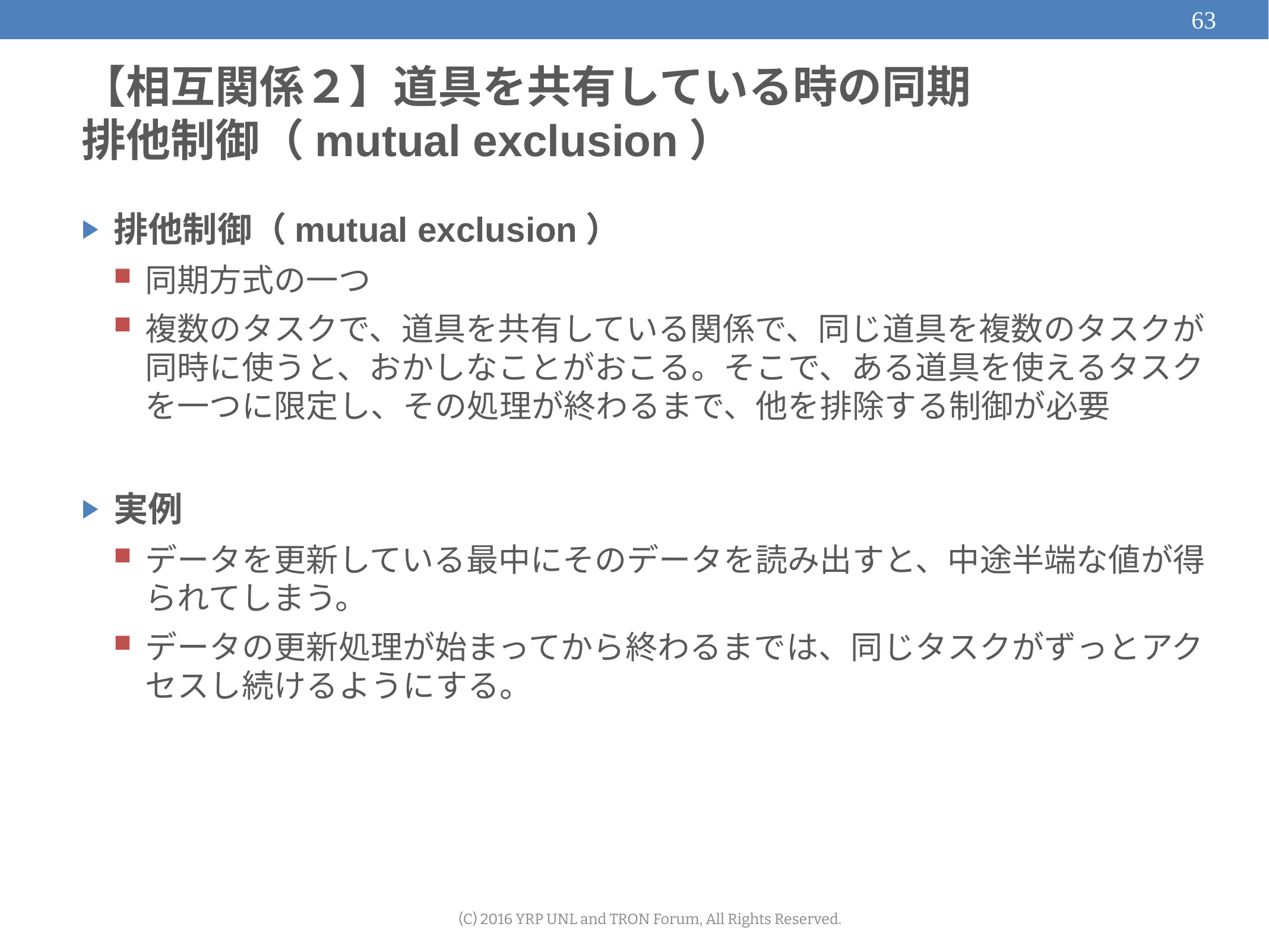

63
# 【相互関係２】道具を共有している時の同期 排他制御（mutual exclusion）
排他制御（mutual exclusion）
同期方式の一つ
複数のタスクで、道具を共有している関係で、同じ道具を複数のタスクが同時に使うと、おかしなことがおこる。そこで、ある道具を使えるタスクを一つに限定し、その処理が終わるまで、他を排除する制御が必要

実例
データを更新している最中にそのデータを読み出すと、中途半端な値が得られてしまう。
データの更新処理が始まってから終わるまでは、同じタスクがずっとアクセスし続けるようにする。
(C) 2016 YRP UNL and TRON Forum, All Rights Reserved.